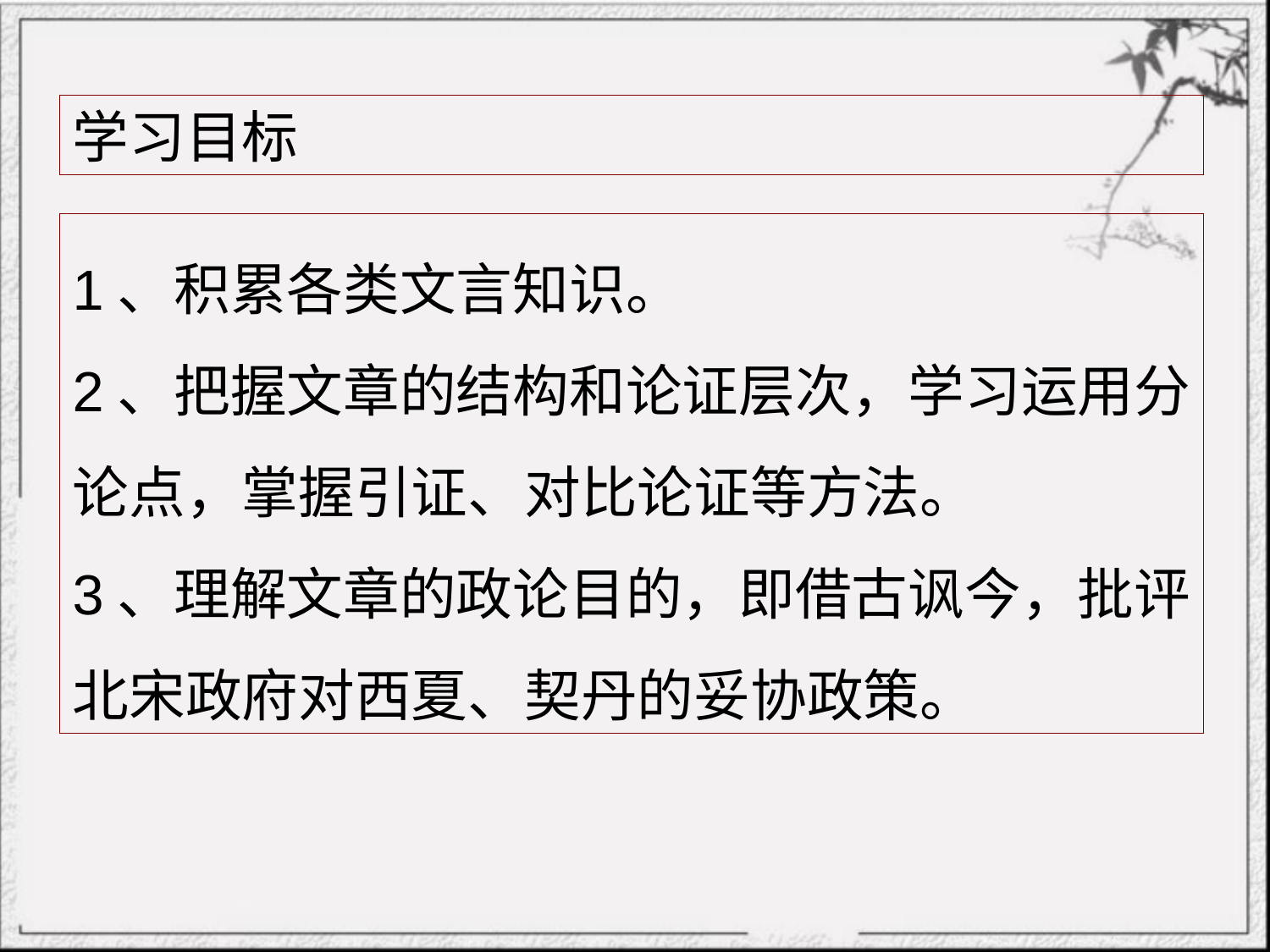

学习目标
1、积累各类文言知识。
2、把握文章的结构和论证层次，学习运用分论点，掌握引证、对比论证等方法。
3、理解文章的政论目的，即借古讽今，批评北宋政府对西夏、契丹的妥协政策。